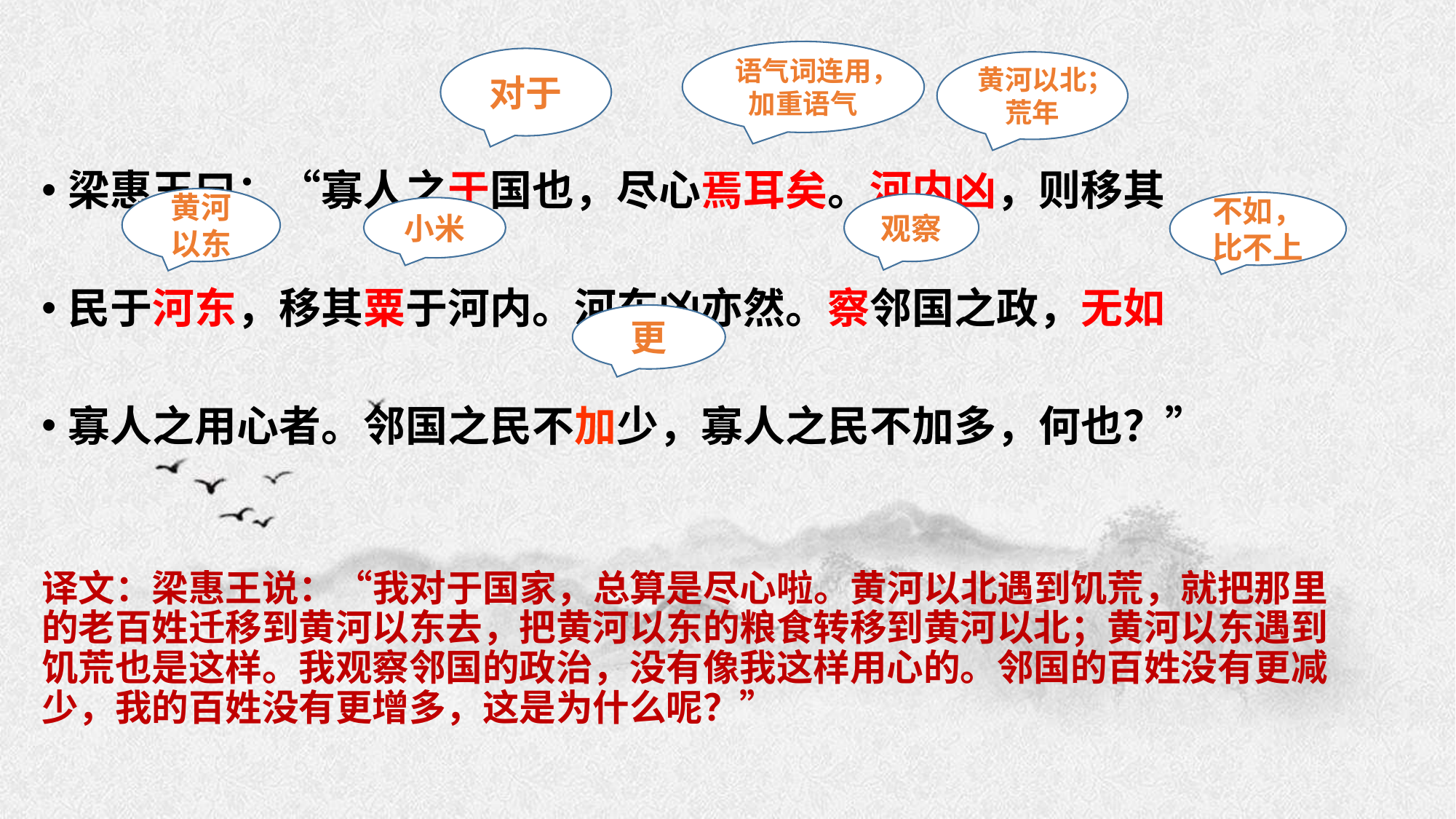

梁惠王曰：“寡人之于国也，尽心焉耳矣。河内凶，则移其

民于河东，移其粟于河内。河东凶亦然。察邻国之政，无如

寡人之用心者。邻国之民不加少，寡人之民不加多，何也？”

译文：梁惠王说：“我对于国家，总算是尽心啦。黄河以北遇到饥荒，就把那里的老百姓迁移到黄河以东去，把黄河以东的粮食转移到黄河以北；黄河以东遇到饥荒也是这样。我观察邻国的政治，没有像我这样用心的。邻国的百姓没有更减少，我的百姓没有更增多，这是为什么呢？”
语气词连用，加重语气
对于
黄河以北；荒年
黄河以东
不如，比不上
观察
小米
更